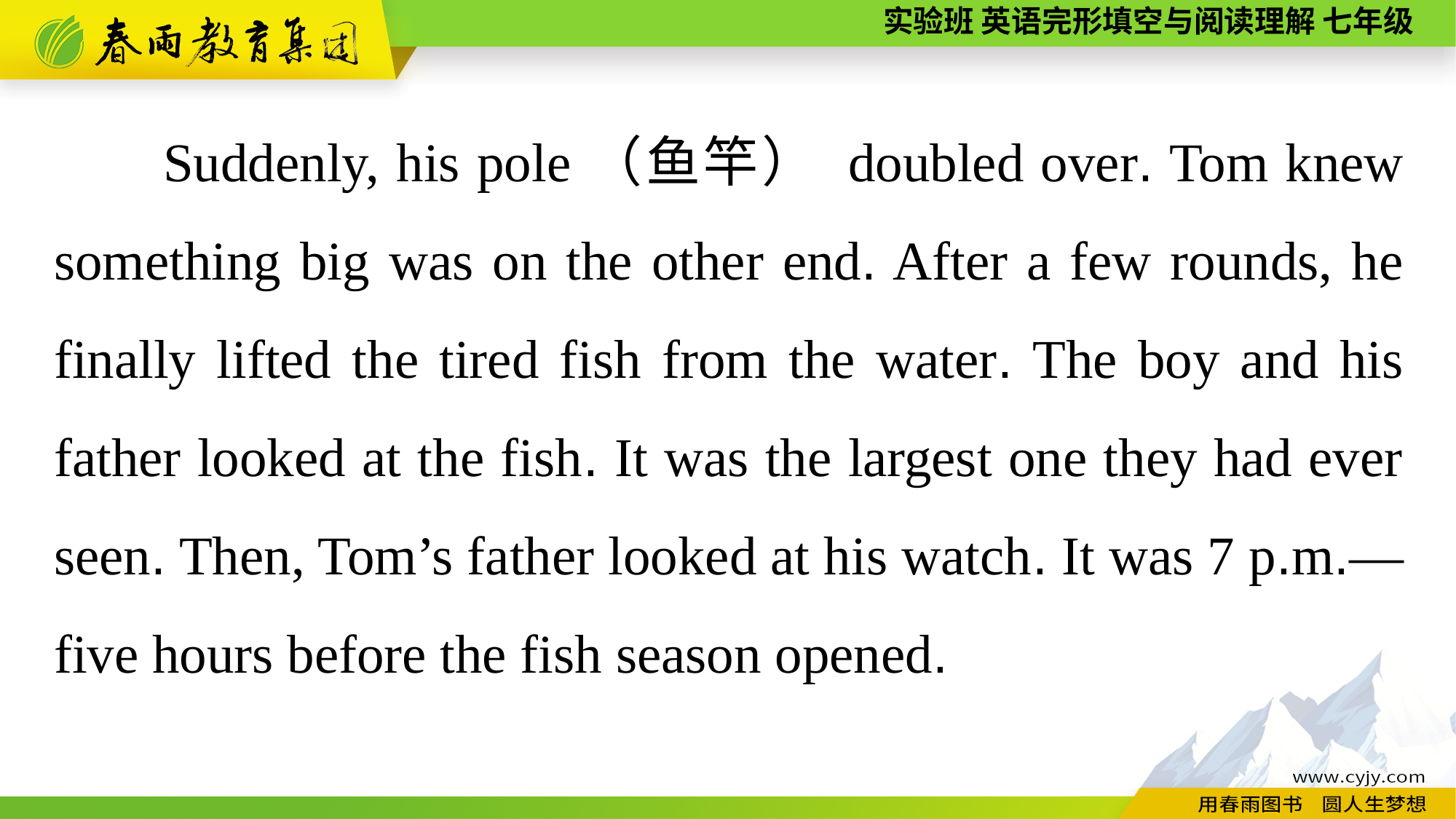

Suddenly, his pole（鱼竿） doubled over. Tom knew something big was on the other end. After a few rounds, he finally lifted the tired fish from the water. The boy and his father looked at the fish. It was the largest one they had ever seen. Then, Tom’s father looked at his watch. It was 7 p.m.—five hours before the fish season opened.